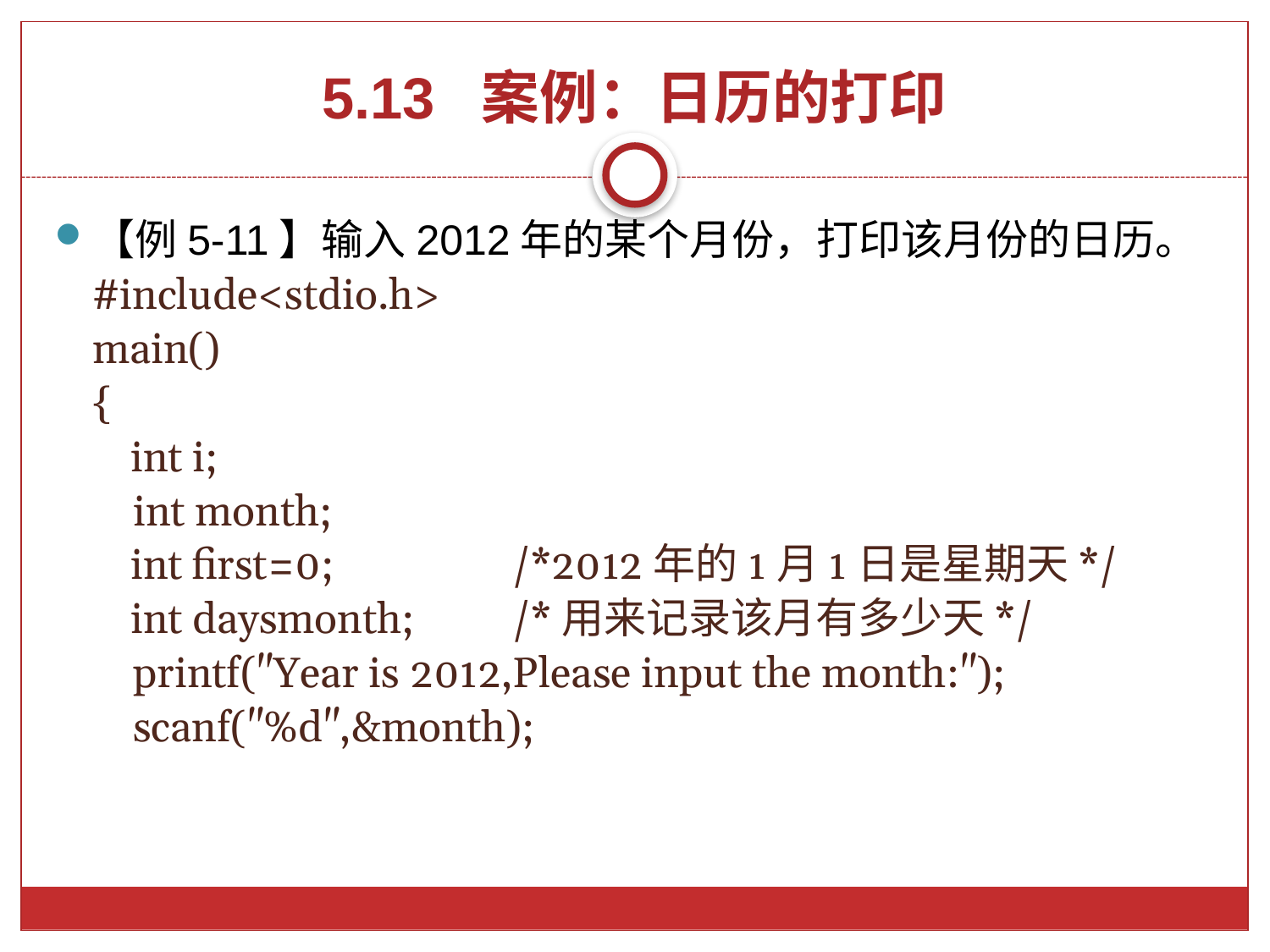

# 5.13  案例：日历的打印
【例5-11】输入2012年的某个月份，打印该月份的日历。
#include<stdio.h>
main()
{
	int i;
    int month;
	int first=0;		/*2012年的1月1日是星期天*/
	int daysmonth;	/*用来记录该月有多少天*/
    printf("Year is 2012,Please input the month:");
    scanf("%d",&month);